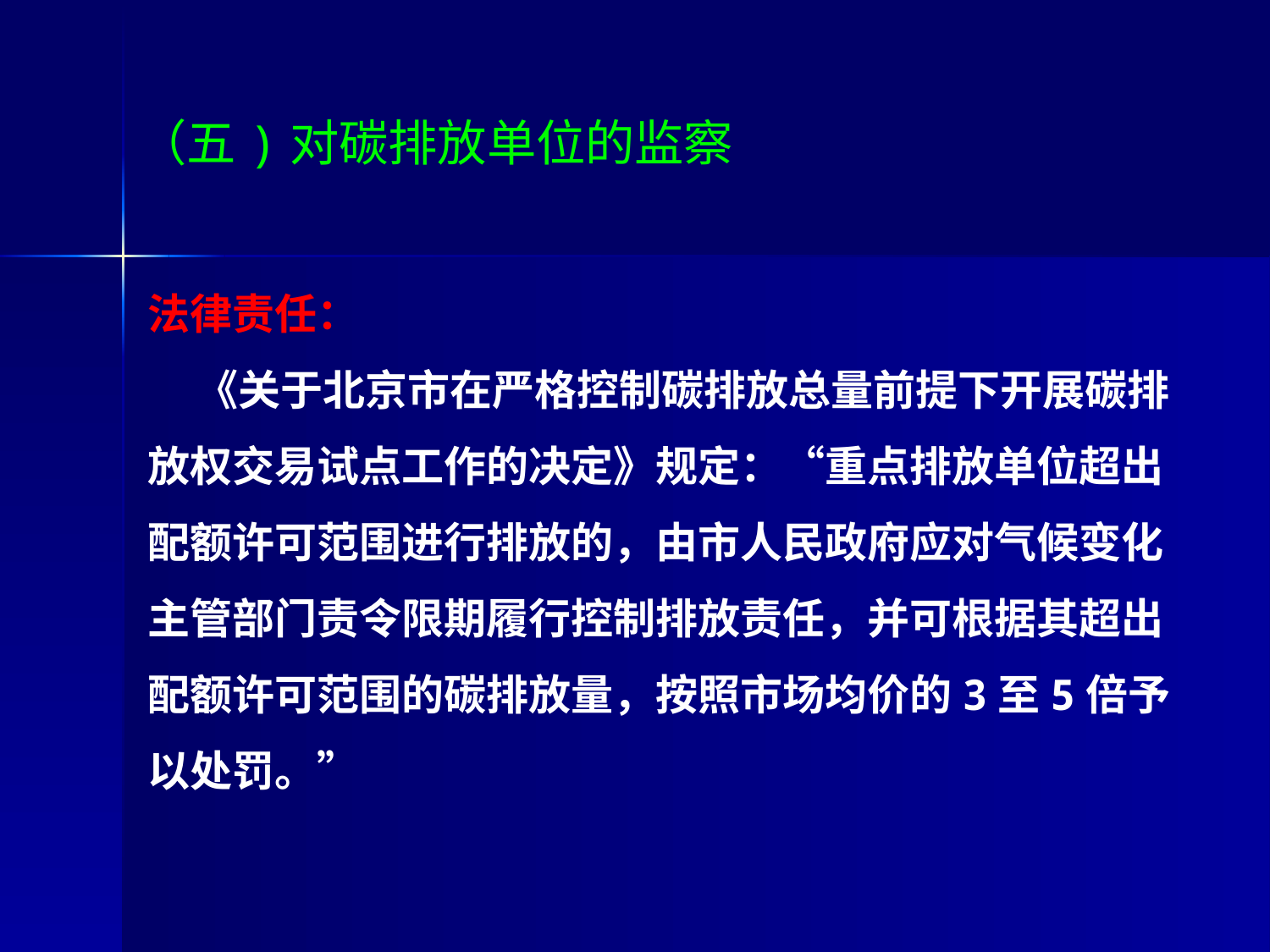

# （五)对碳排放单位的监察
法律责任：
    《关于北京市在严格控制碳排放总量前提下开展碳排放权交易试点工作的决定》规定：“重点排放单位超出配额许可范围进行排放的，由市人民政府应对气候变化主管部门责令限期履行控制排放责任，并可根据其超出配额许可范围的碳排放量，按照市场均价的3至5倍予以处罚。”